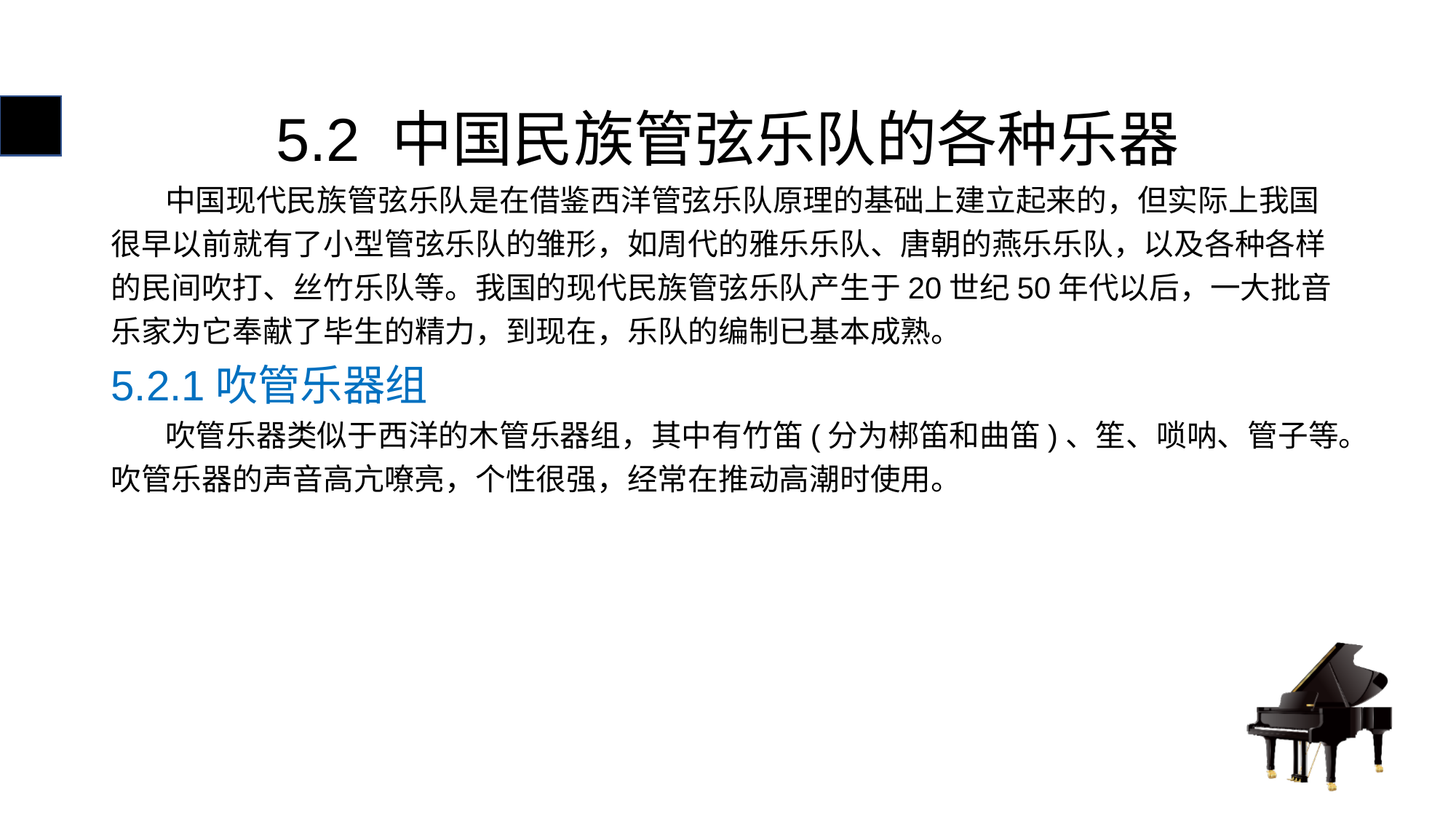

# 5.2 中国民族管弦乐队的各种乐器
       中国现代民族管弦乐队是在借鉴西洋管弦乐队原理的基础上建立起来的，但实际上我国很早以前就有了小型管弦乐队的雏形，如周代的雅乐乐队、唐朝的燕乐乐队，以及各种各样的民间吹打、丝竹乐队等。我国的现代民族管弦乐队产生于20世纪50年代以后，一大批音乐家为它奉献了毕生的精力，到现在，乐队的编制已基本成熟。
5.2.1吹管乐器组
       吹管乐器类似于西洋的木管乐器组，其中有竹笛(分为梆笛和曲笛)、笙、唢呐、管子等。吹管乐器的声音高亢嘹亮，个性很强，经常在推动高潮时使用。